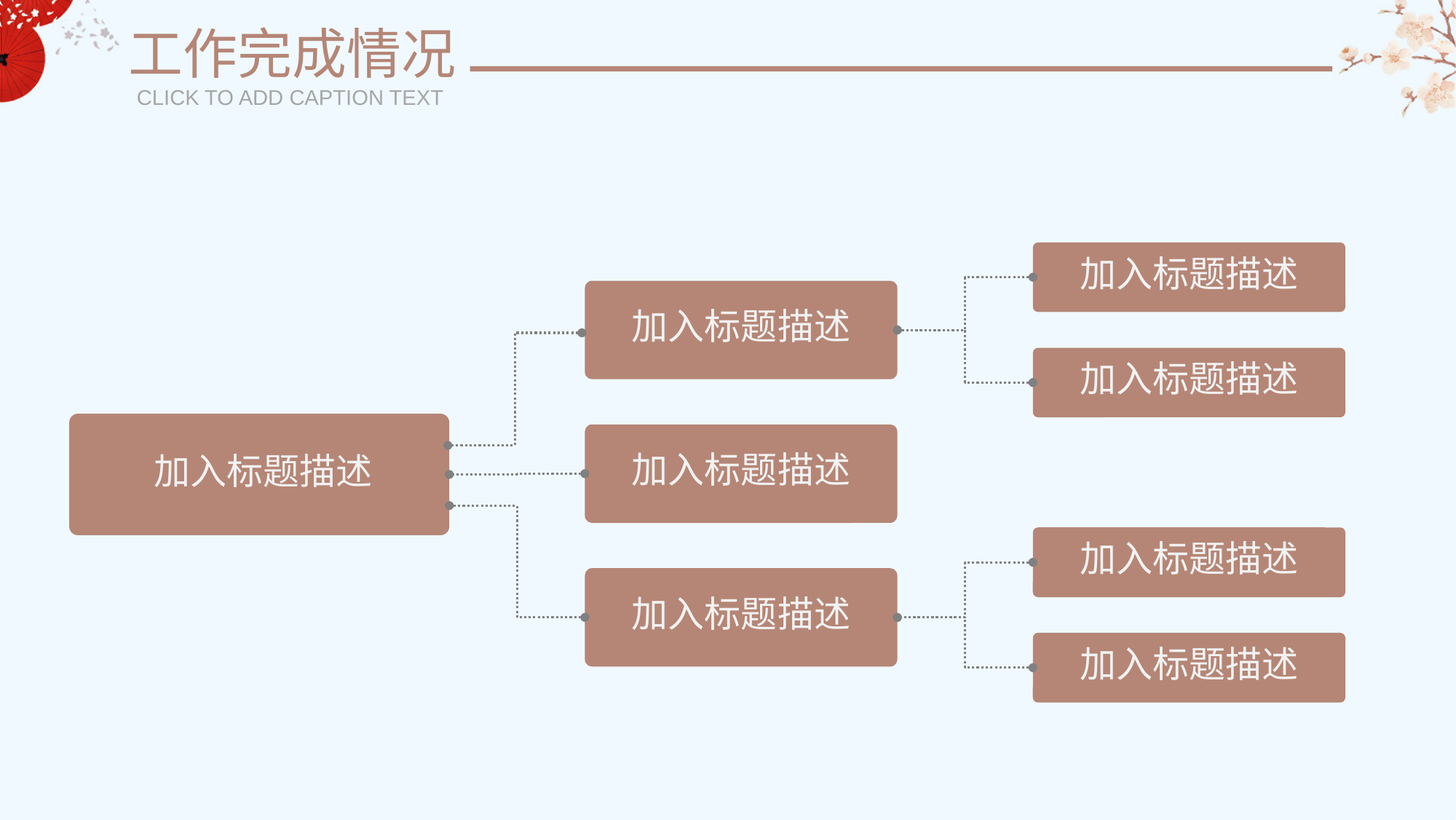

工作完成情况

CLICK TO ADD CAPTION TEXT

加入标题描述

加入标题描述

加入标题描述

加入标题描述

加入标题描述

加入标题描述

加入标题描述

加入标题描述